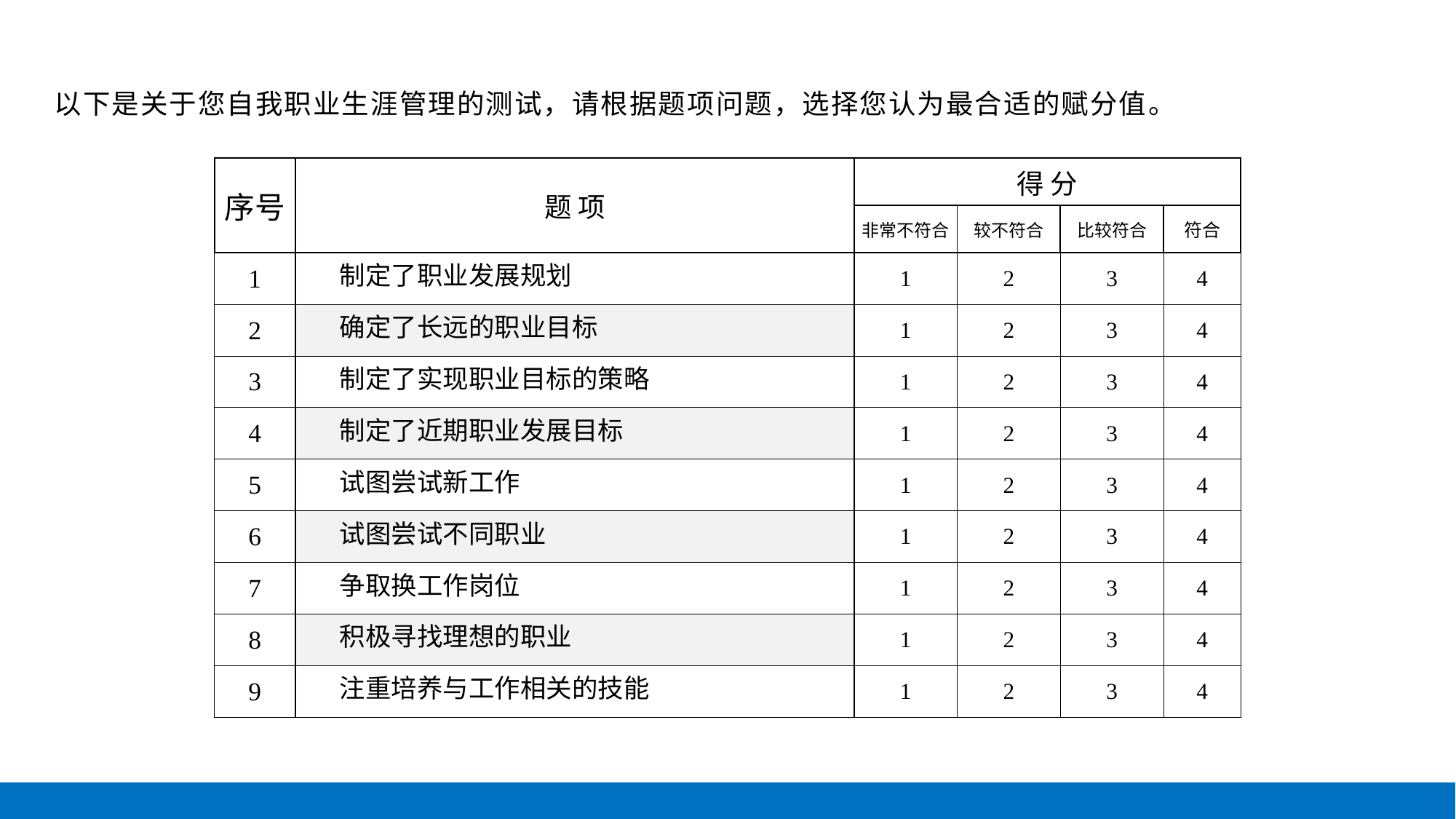

以下是关于您自我职业生涯管理的测试，请根据题项问题，选择您认为最合适的赋分值。
| 序号 | 题 项 | 得 分 |  |  |  |
| --- | --- | --- | --- | --- | --- |
|  |  | 非常不符合 | 较不符合 | 比较符合 | 符合 |
| 1 | 制定了职业发展规划 | 1 | 2 | 3 | 4 |
| 2 | 确定了长远的职业目标 | 1 | 2 | 3 | 4 |
| 3 | 制定了实现职业目标的策略 | 1 | 2 | 3 | 4 |
| 4 | 制定了近期职业发展目标 | 1 | 2 | 3 | 4 |
| 5 | 试图尝试新工作 | 1 | 2 | 3 | 4 |
| 6 | 试图尝试不同职业 | 1 | 2 | 3 | 4 |
| 7 | 争取换工作岗位 | 1 | 2 | 3 | 4 |
| 8 | 积极寻找理想的职业 | 1 | 2 | 3 | 4 |
| 9 | 注重培养与工作相关的技能 | 1 | 2 | 3 | 4 |